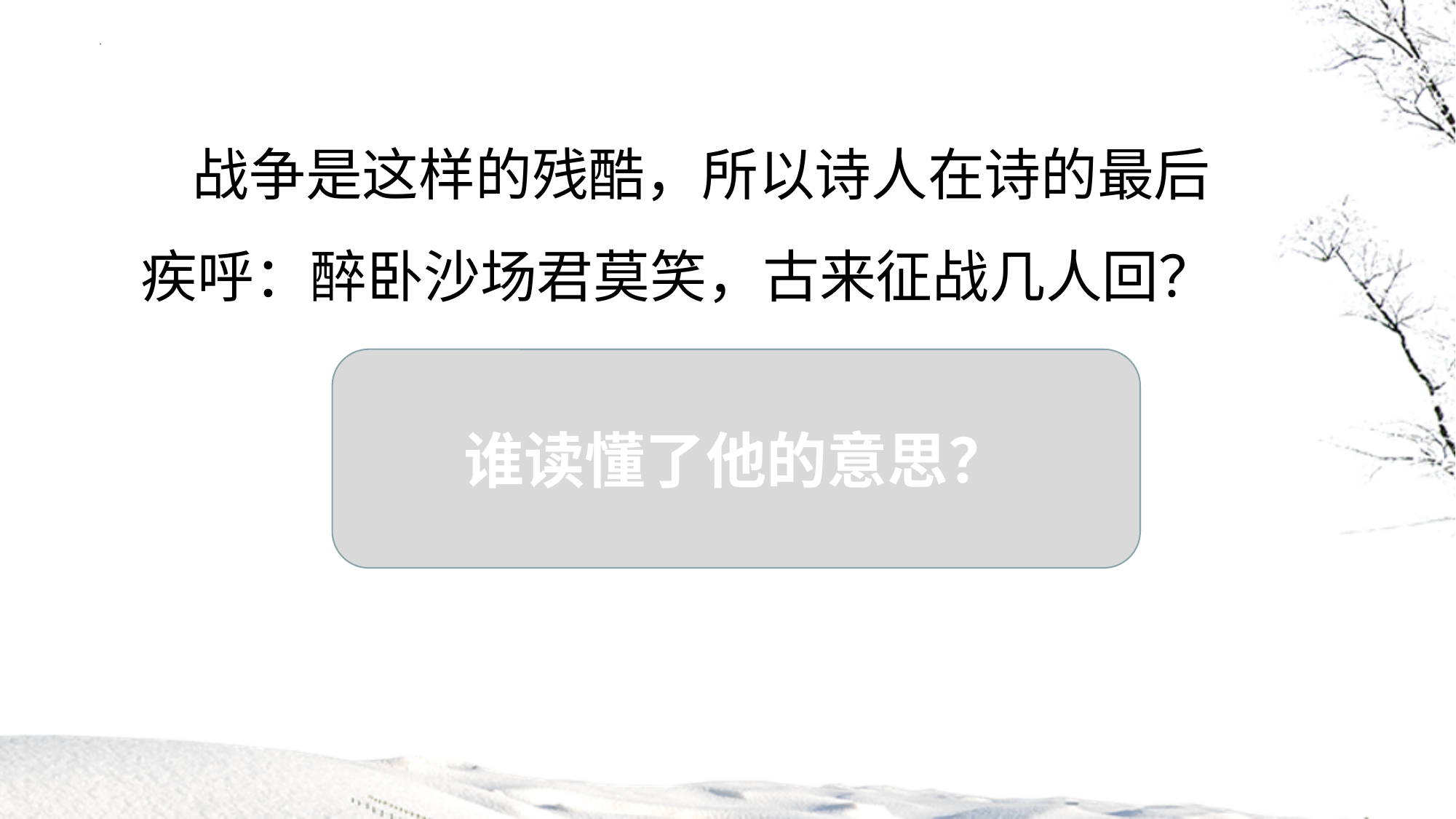

战争是这样的残酷，所以诗人在诗的最后疾呼：醉卧沙场君莫笑，古来征战几人回？
谁读懂了他的意思？